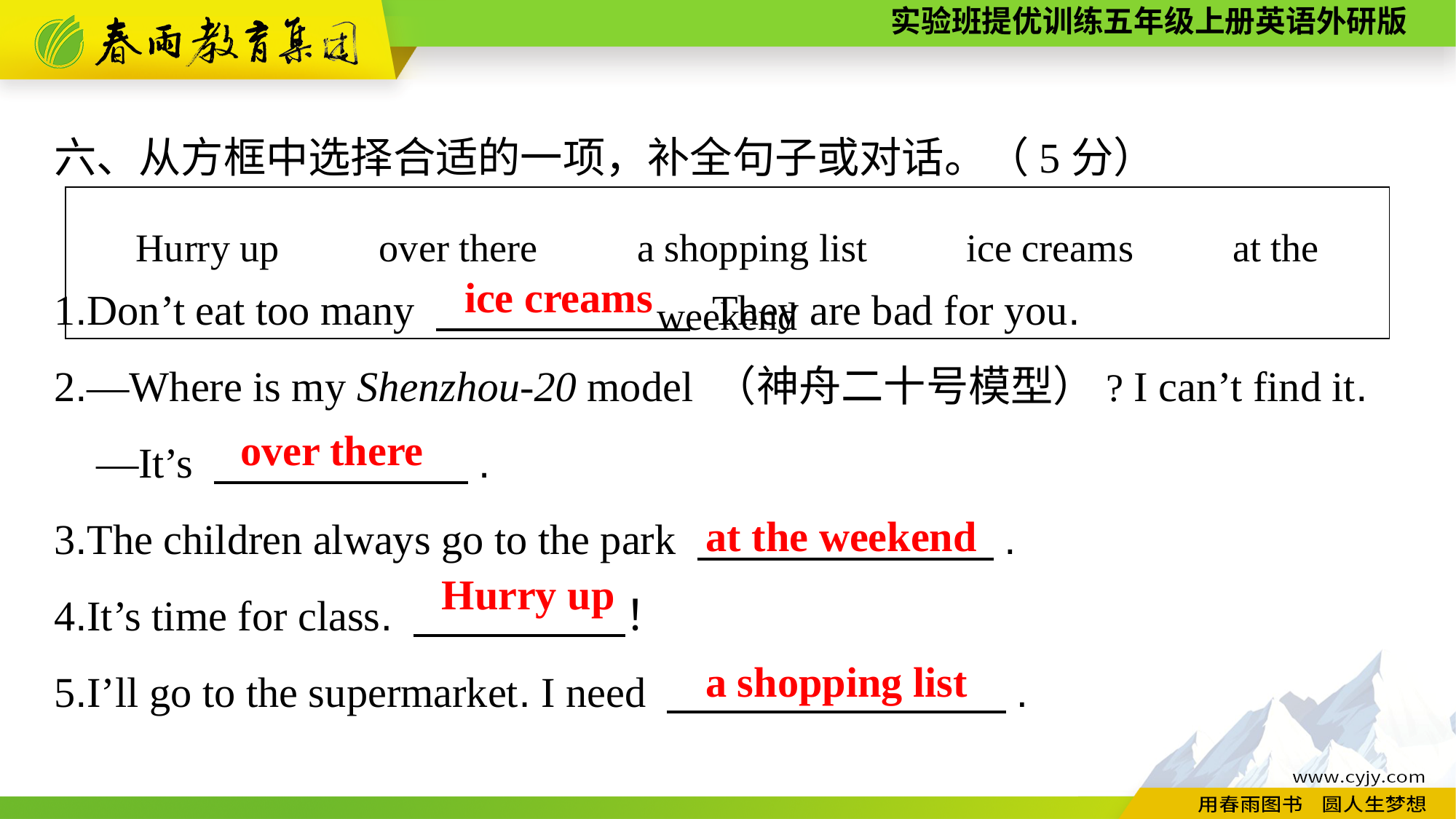

六、从方框中选择合适的一项，补全句子或对话。（5分）

1.Don’t eat too many 　　　　　　.They are bad for you.
2.—Where is my Shenzhou-20 model （神舟二十号模型）? I can’t find it.
    —It’s 　　　　　　.
3.The children always go to the park 　　　　　　　.
4.It’s time for class. 　　　　　！
5.I’ll go to the supermarket. I need 　　　　　　　　.
| Hurry up　　over there　　a shopping list　　ice creams　　at the weekend |
| --- |
ice creams
over there
at the weekend
Hurry up
a shopping list